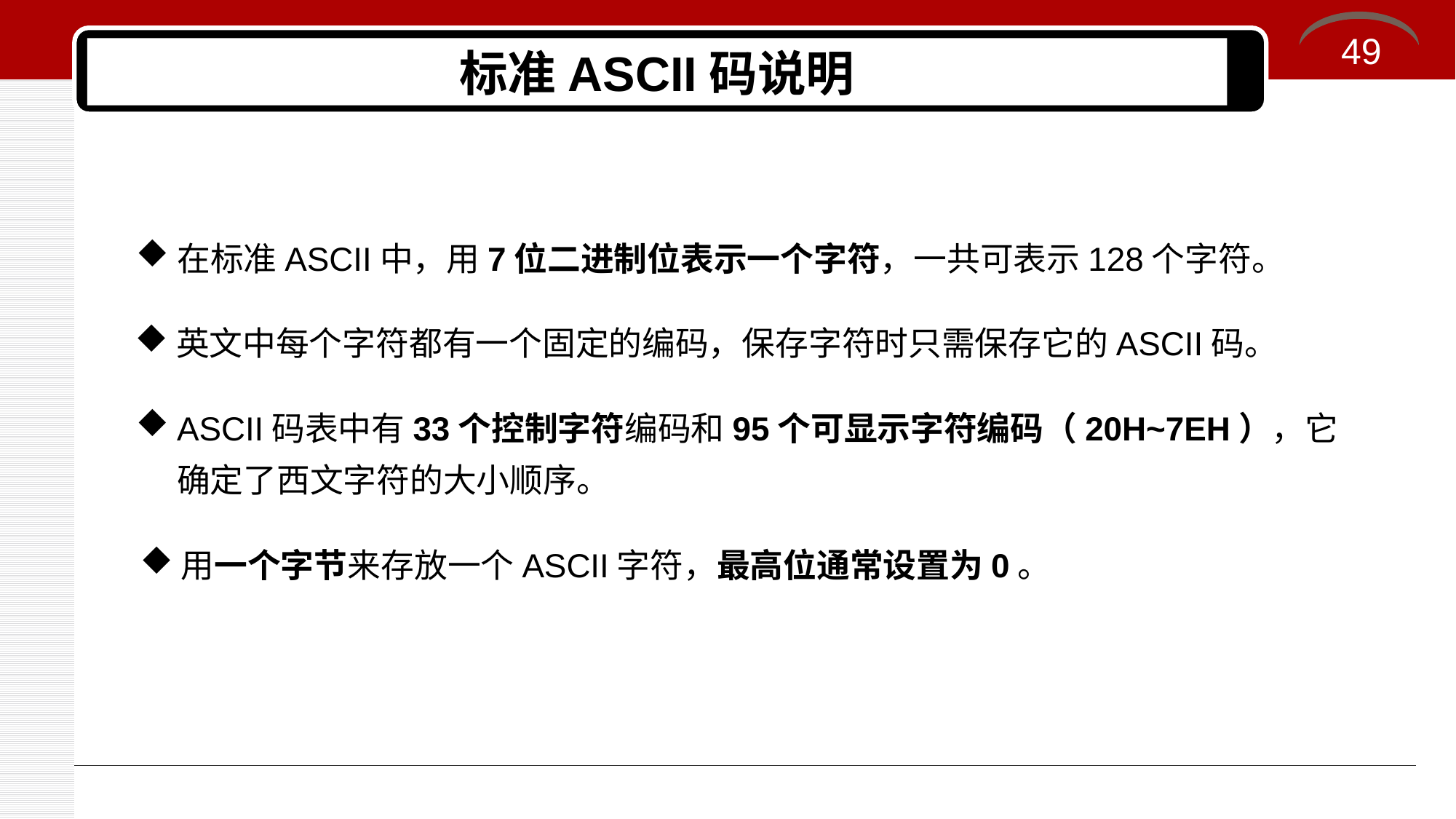

49
# 标准ASCII码说明
在标准ASCII中，用7位二进制位表示一个字符，一共可表示128个字符。
英文中每个字符都有一个固定的编码，保存字符时只需保存它的ASCII码。
ASCII码表中有33个控制字符编码和95个可显示字符编码（20H~7EH），它确定了西文字符的大小顺序。
用一个字节来存放一个ASCII字符，最高位通常设置为0。